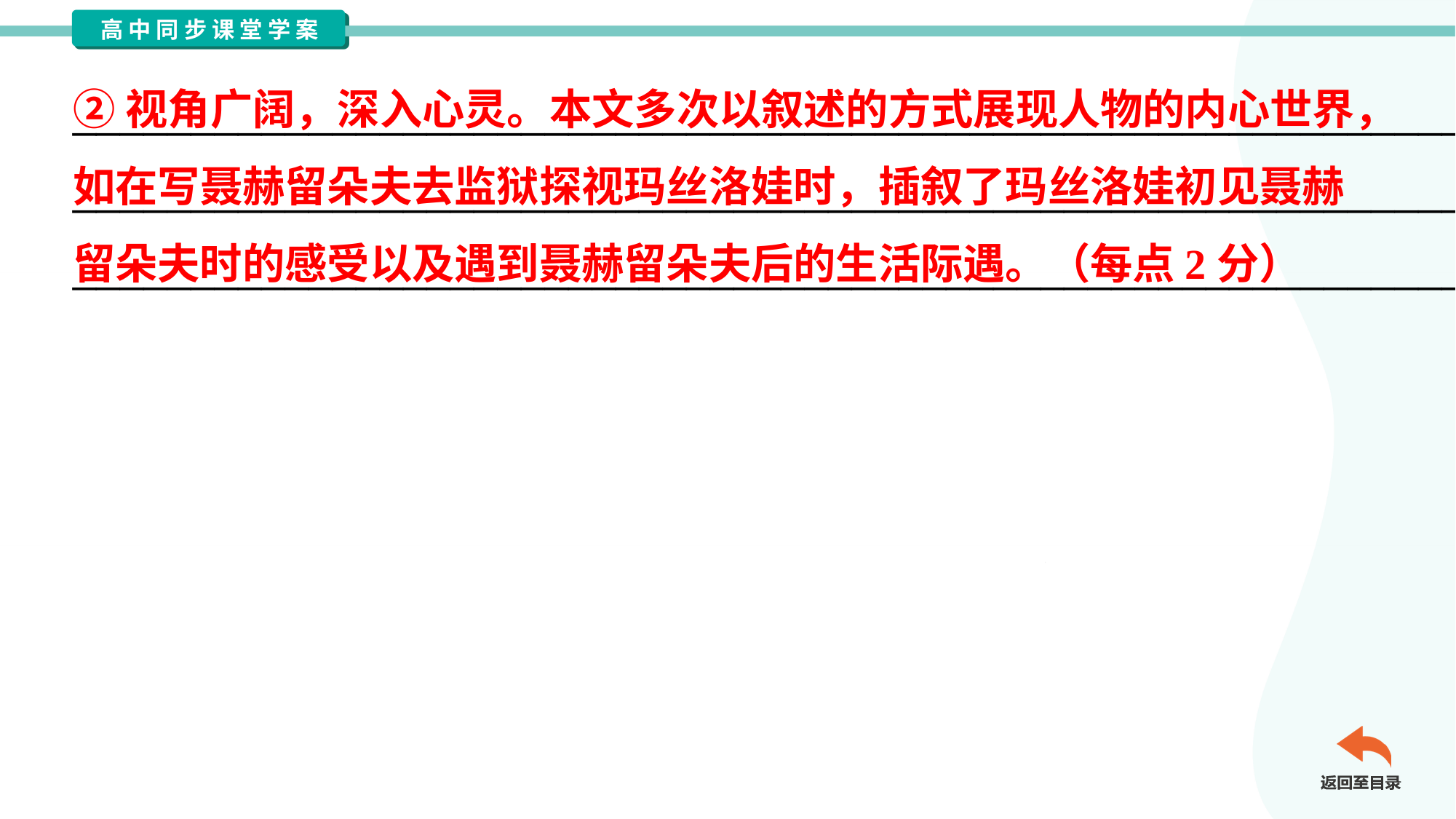

②视角广阔，深入心灵。本文多次以叙述的方式展现人物的内心世界，
如在写聂赫留朵夫去监狱探视玛丝洛娃时，插叙了玛丝洛娃初见聂赫
留朵夫时的感受以及遇到聂赫留朵夫后的生活际遇。（每点2分）
_____________________________________________________________
_____________________________________________________________
_____________________________________________________________